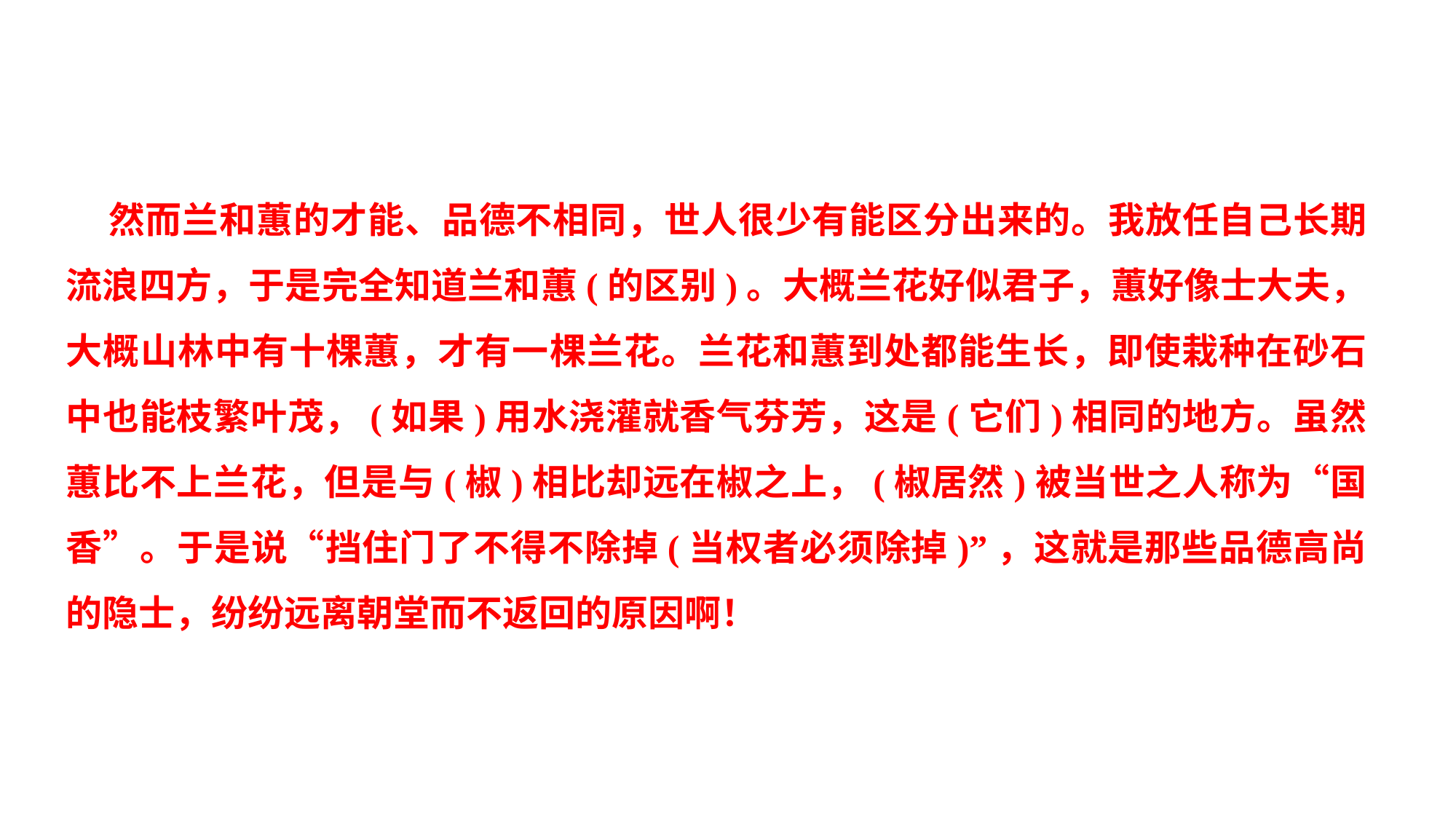

然而兰和蕙的才能、品德不相同，世人很少有能区分出来的。我放任自己长期流浪四方，于是完全知道兰和蕙(的区别)。大概兰花好似君子，蕙好像士大夫，大概山林中有十棵蕙，才有一棵兰花。兰花和蕙到处都能生长，即使栽种在砂石中也能枝繁叶茂，(如果)用水浇灌就香气芬芳，这是(它们)相同的地方。虽然蕙比不上兰花，但是与(椒)相比却远在椒之上，(椒居然)被当世之人称为“国香”。于是说“挡住门了不得不除掉(当权者必须除掉)”，这就是那些品德高尚的隐士，纷纷远离朝堂而不返回的原因啊！